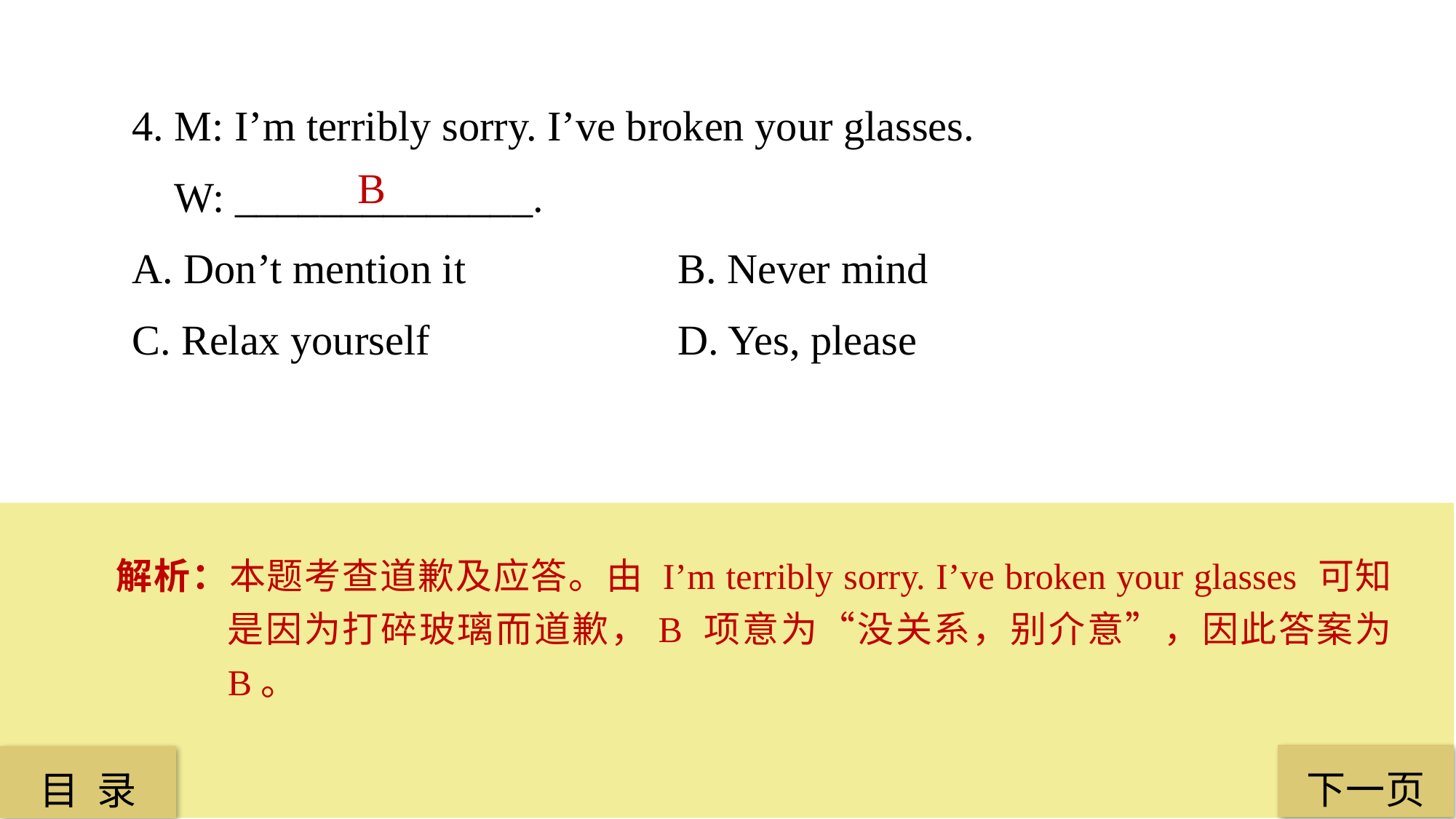

4. M: I’m terribly sorry. I’ve broken your glasses.
    W: ______________.
A. Don’t mention it 		B. Never mind
C. Relax yourself 			D. Yes, please
 B
解析：本题考查道歉及应答。由 I’m terribly sorry. I’ve broken your glasses 可知是因为打碎玻璃而道歉，B 项意为“没关系，别介意”，因此答案为 B。